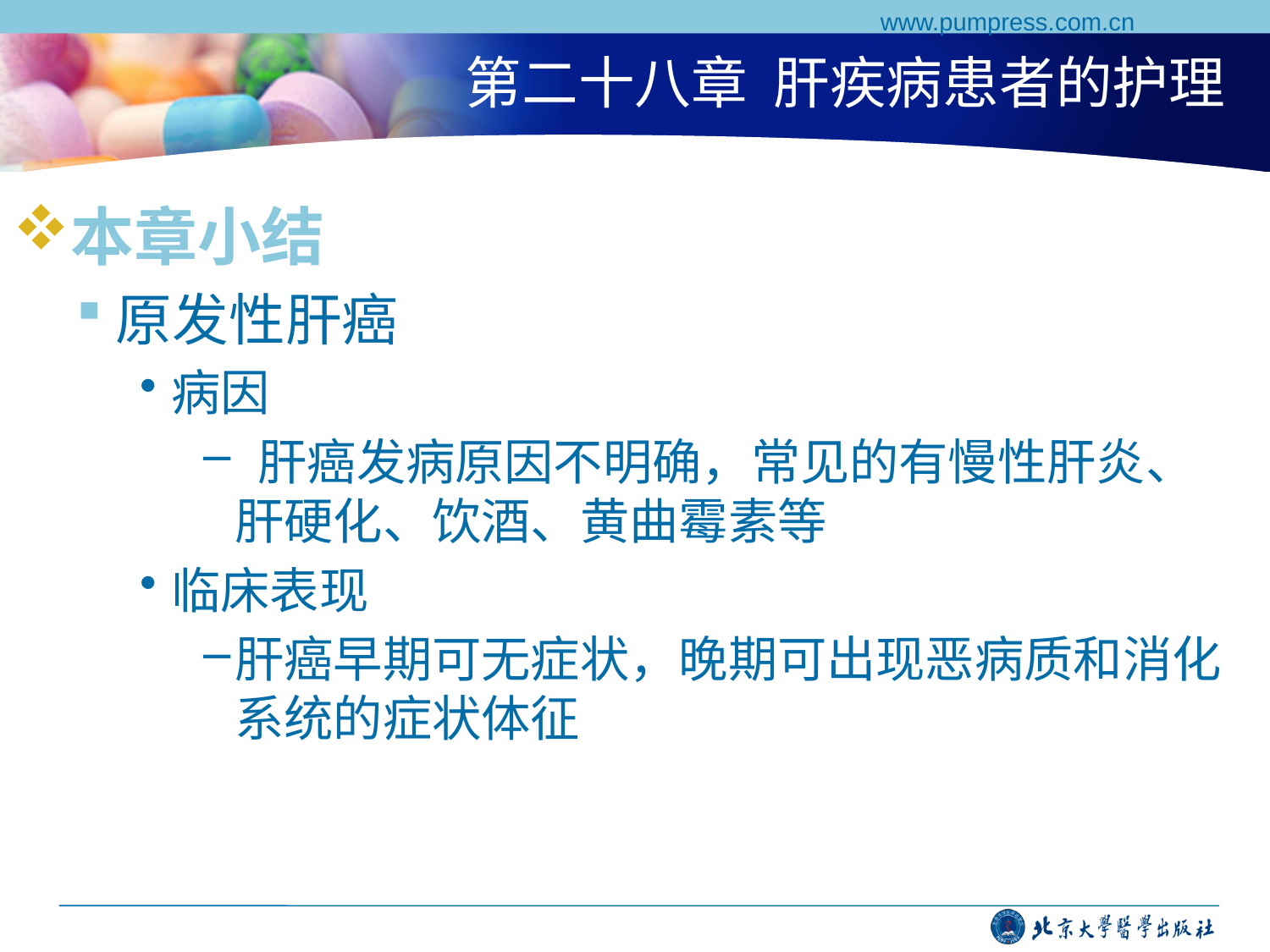

www.pumpress.com.cn
# 第二十八章  肝疾病患者的护理
本章小结
原发性肝癌
病因
 肝癌发病原因不明确，常见的有慢性肝炎、肝硬化、饮酒、黄曲霉素等
临床表现
肝癌早期可无症状，晚期可出现恶病质和消化系统的症状体征